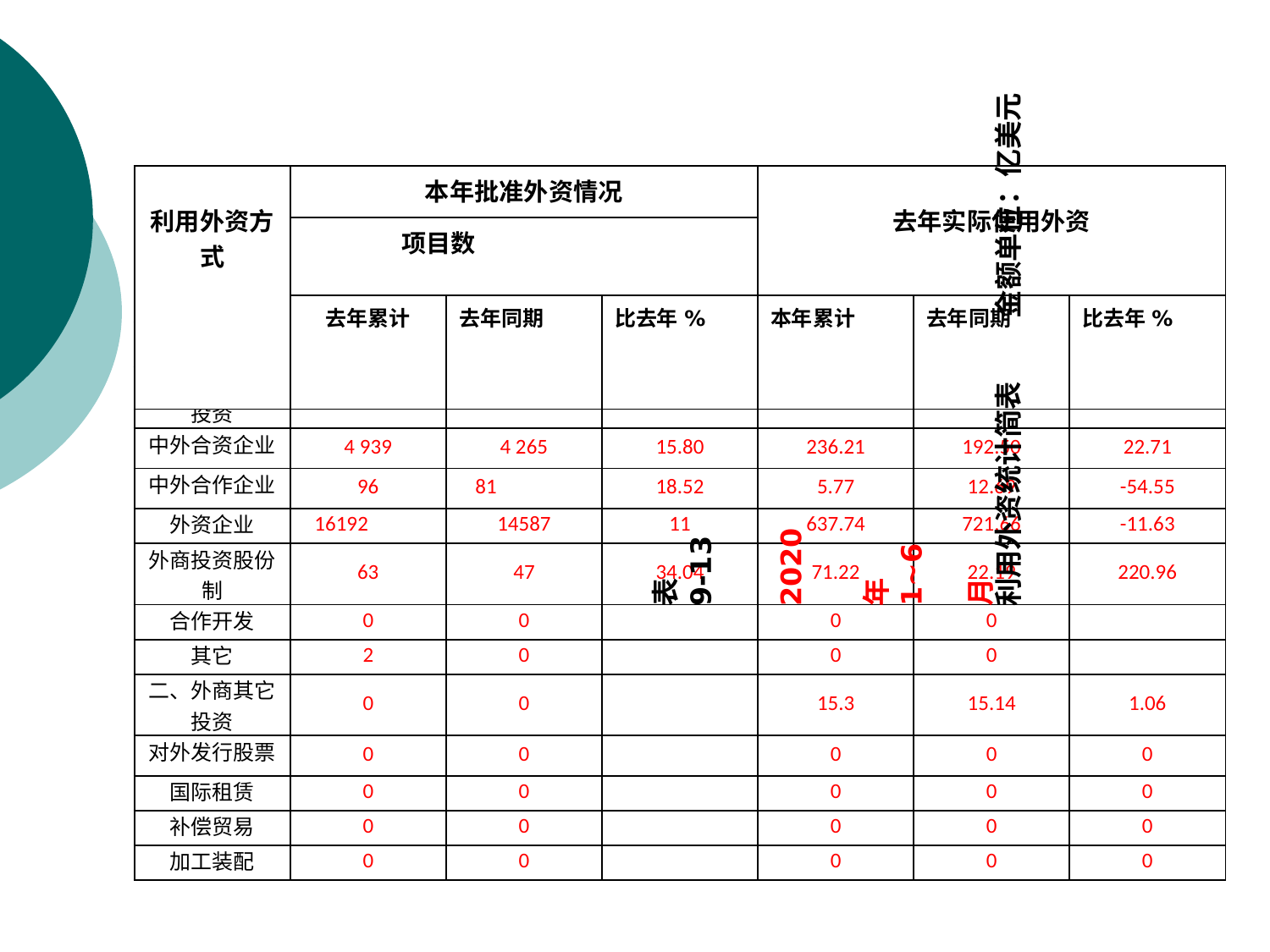

表9-13  2020年1~6月利用外资统计简表          金额单位：亿美元
| 利用外资方式 | 本年批准外资情况 |  |  | 去年实际使用外资 |  |  |
| --- | --- | --- | --- | --- | --- | --- |
|  | 项目数 |  |  |  |  |  |
|  | 去年累计 | 去年同期 | 比去年% | 本年累计 | 去年同期 | 比去年% |
| 总计 | 21292 | 18980 | 12.18 | 950.94 | 949.03 | 0.20 |
| --- | --- | --- | --- | --- | --- | --- |
| 一、外商直接投资 | 21292 | 18980 | 12.18 | 950.94 | 949.03 | 0.20 |
| 中外合资企业 | 4 939 | 4 265 | 15.80 | 236.21 | 192.50 | 22.71 |
| 中外合作企业 | 96 | 81 | 18.52 | 5.77 | 12.69 | -54.55 |
| 外资企业 | 16192 | 14587 | 11 | 637.74 | 721.66 | -11.63 |
| 外商投资股份制 | 63 | 47 | 34.04 | 71.22 | 22.19 | 220.96 |
| 合作开发 | 0 | 0 |  | 0 | 0 |  |
| 其它 | 2 | 0 |  | 0 | 0 |  |
| 二、外商其它投资 | 0 | 0 |  | 15.3 | 15.14 | 1.06 |
| 对外发行股票 | 0 | 0 |  | 0 | 0 | 0 |
| 国际租赁 | 0 | 0 |  | 0 | 0 | 0 |
| 补偿贸易 | 0 | 0 |  | 0 | 0 | 0 |
| 加工装配 | 0 | 0 |  | 0 | 0 | 0 |